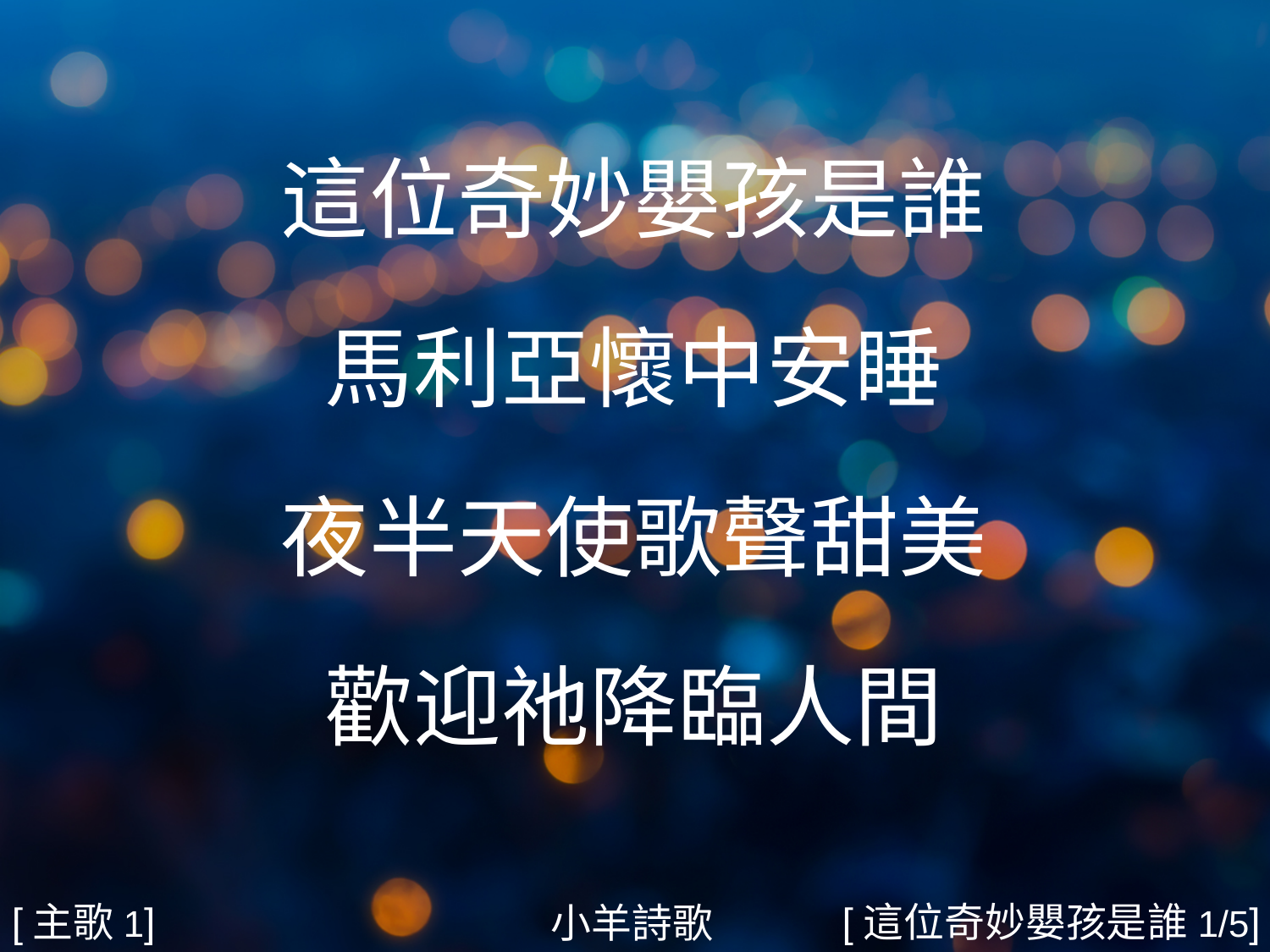

這位奇妙嬰孩是誰

馬利亞懷中安睡

夜半天使歌聲甜美

歡迎祂降臨人間

#

[主歌1]
[這位奇妙嬰孩是誰1/5]
小羊詩歌